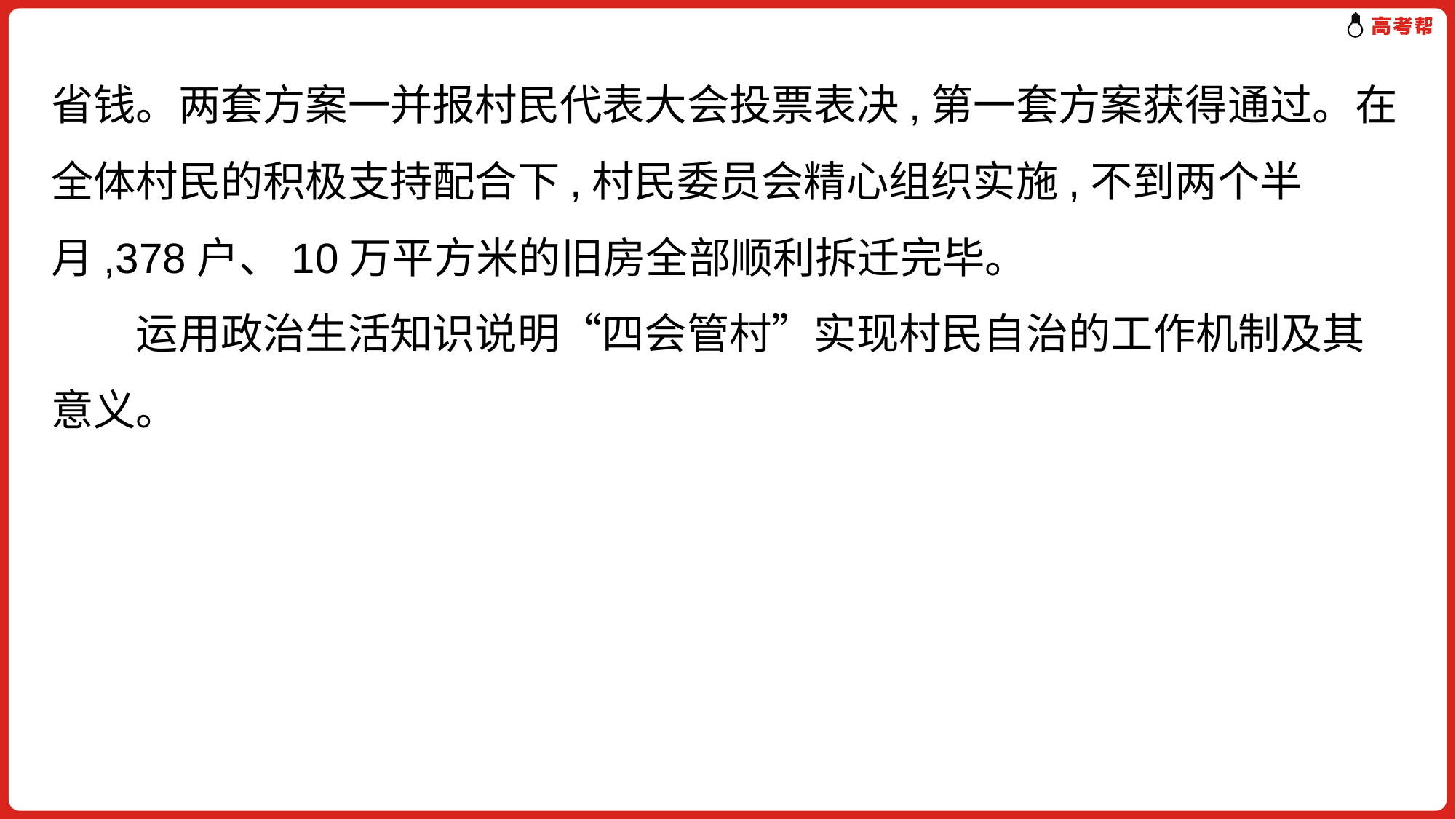

# 省钱。两套方案一并报村民代表大会投票表决,第一套方案获得通过。在全体村民的积极支持配合下,村民委员会精心组织实施,不到两个半月,378户、10万平方米的旧房全部顺利拆迁完毕。 　　运用政治生活知识说明“四会管村”实现村民自治的工作机制及其意义。